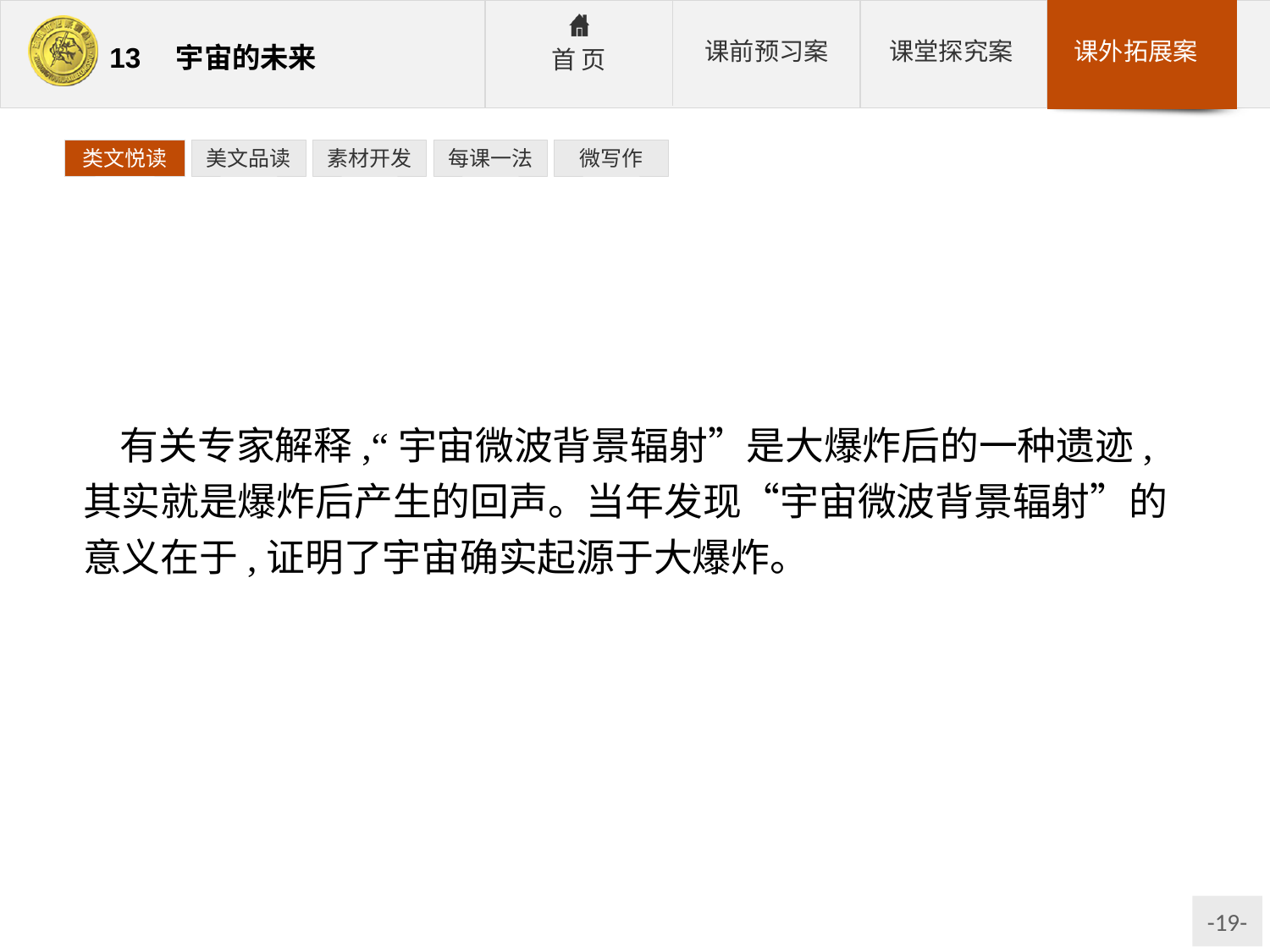

类文悦读
美文品读
素材开发
每课一法
微写作
有关专家解释,“宇宙微波背景辐射”是大爆炸后的一种遗迹,其实就是爆炸后产生的回声。当年发现“宇宙微波背景辐射”的意义在于,证明了宇宙确实起源于大爆炸。